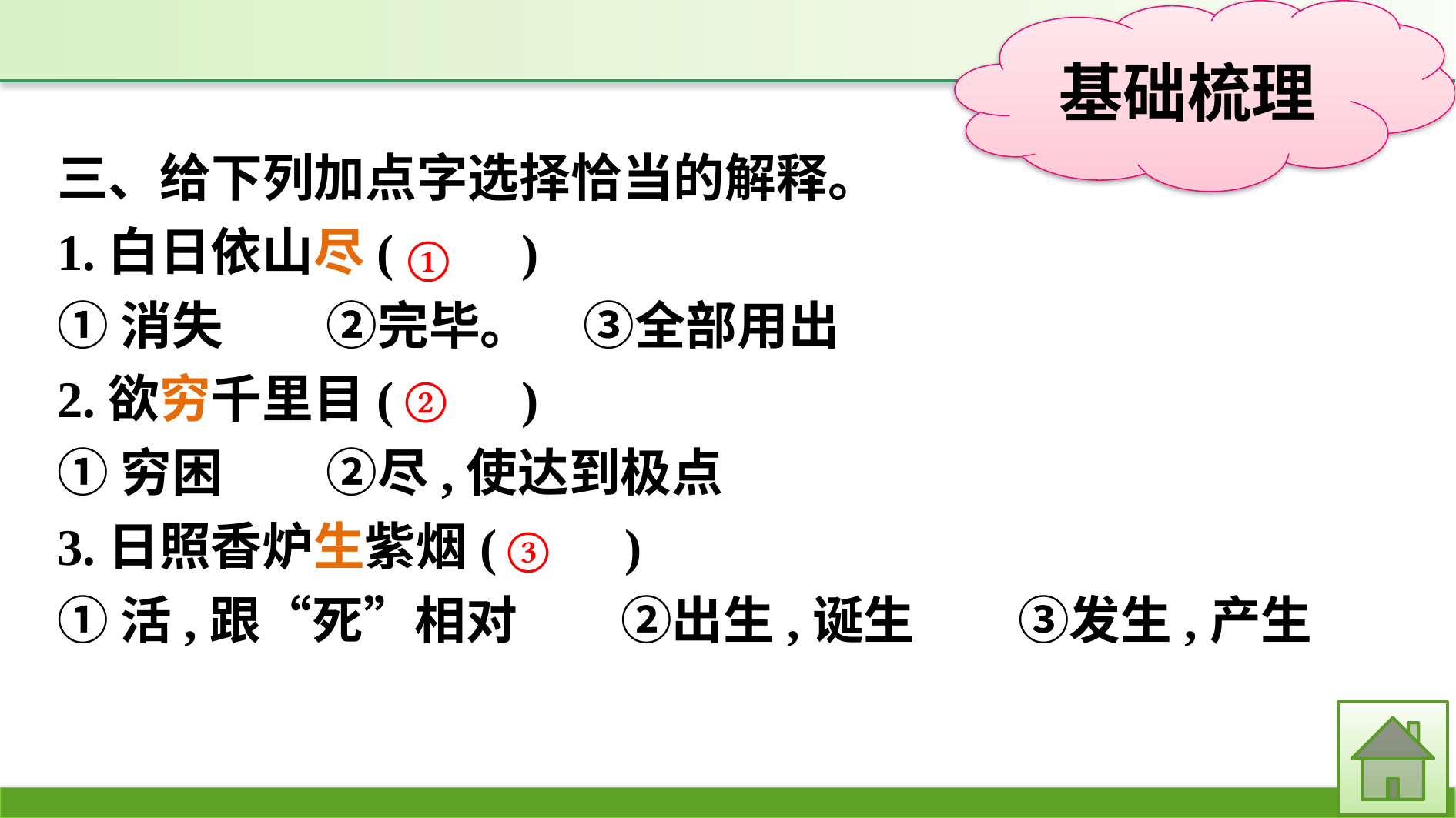

三、给下列加点字选择恰当的解释。
1.白日依山尽(　　)
①消失　　②完毕。　③全部用出
2.欲穷千里目(　　)
①穷困　　②尽,使达到极点
3.日照香炉生紫烟(　　)
①活,跟“死”相对　　②出生,诞生　　③发生,产生
①
②
③